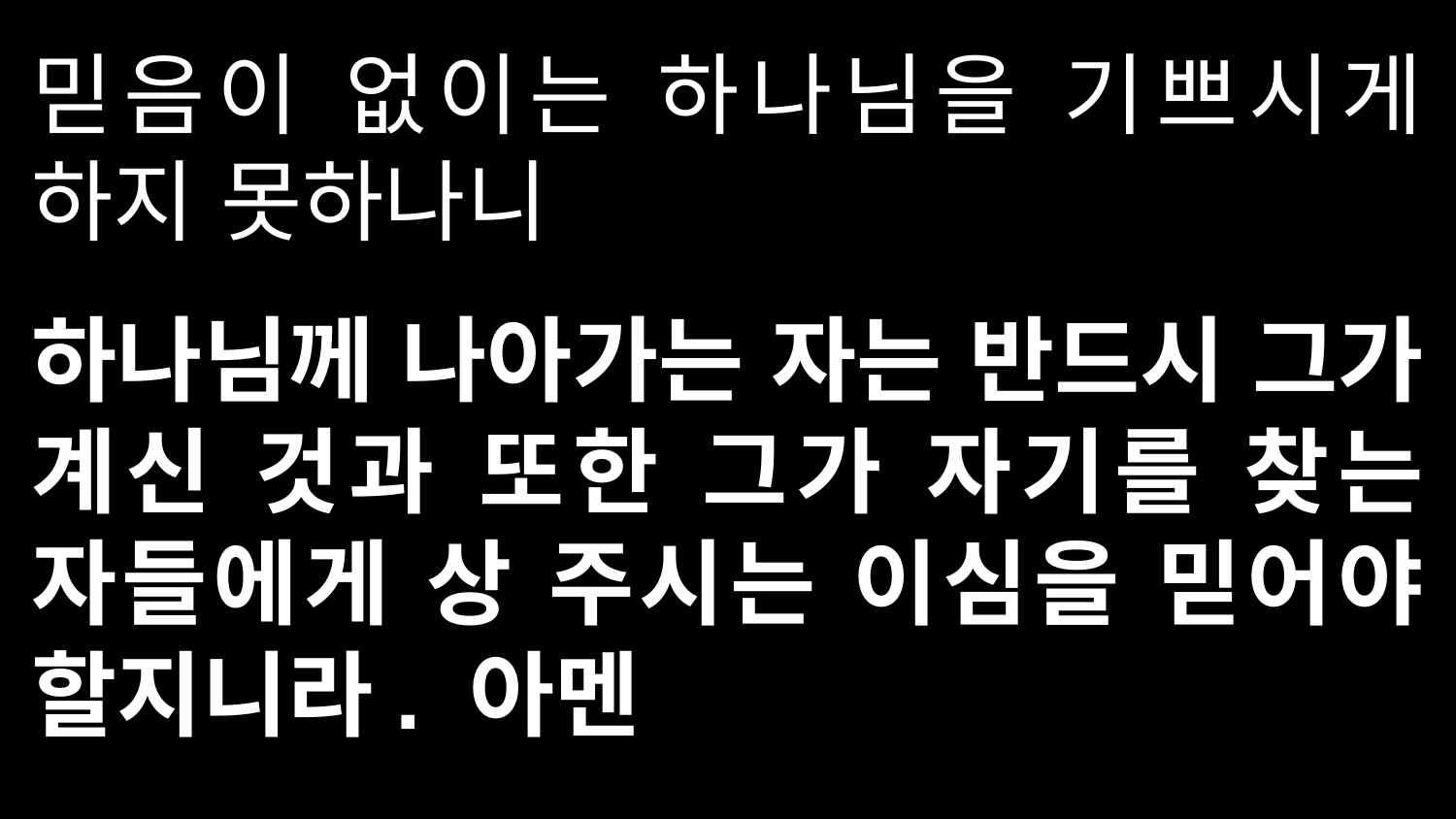

믿음이 없이는 하나님을 기쁘시게 하지 못하나니
하나님께 나아가는 자는 반드시 그가 계신 것과 또한 그가 자기를 찾는 자들에게 상 주시는 이심을 믿어야 할지니라. 아멘